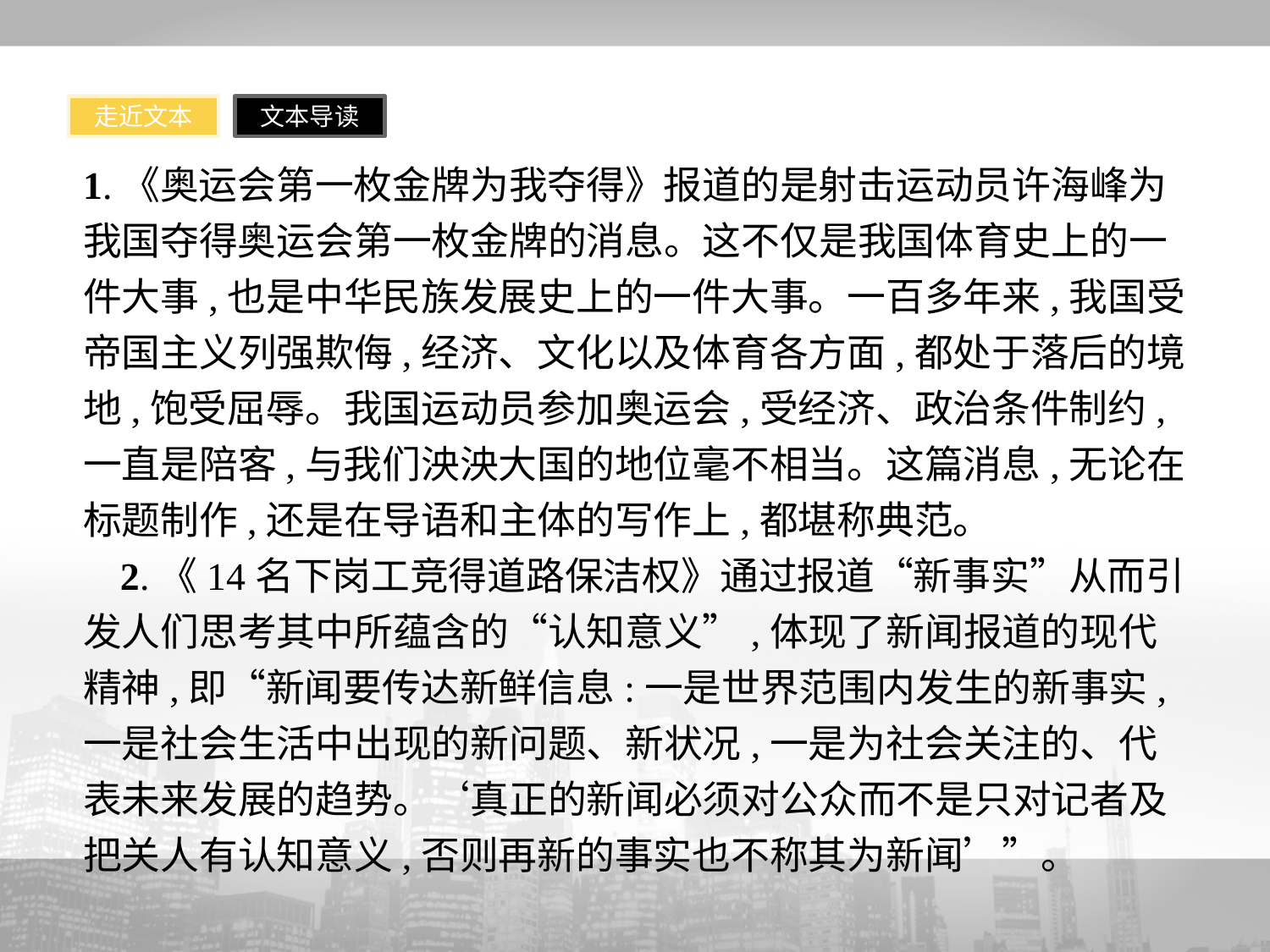

走近文本
文本导读
1.《奥运会第一枚金牌为我夺得》报道的是射击运动员许海峰为我国夺得奥运会第一枚金牌的消息。这不仅是我国体育史上的一件大事,也是中华民族发展史上的一件大事。一百多年来,我国受帝国主义列强欺侮,经济、文化以及体育各方面,都处于落后的境地,饱受屈辱。我国运动员参加奥运会,受经济、政治条件制约,一直是陪客,与我们泱泱大国的地位毫不相当。这篇消息,无论在标题制作,还是在导语和主体的写作上,都堪称典范。
2.《14名下岗工竞得道路保洁权》通过报道“新事实”从而引发人们思考其中所蕴含的“认知意义”,体现了新闻报道的现代精神,即“新闻要传达新鲜信息:一是世界范围内发生的新事实,一是社会生活中出现的新问题、新状况,一是为社会关注的、代表未来发展的趋势。‘真正的新闻必须对公众而不是只对记者及把关人有认知意义,否则再新的事实也不称其为新闻’”。